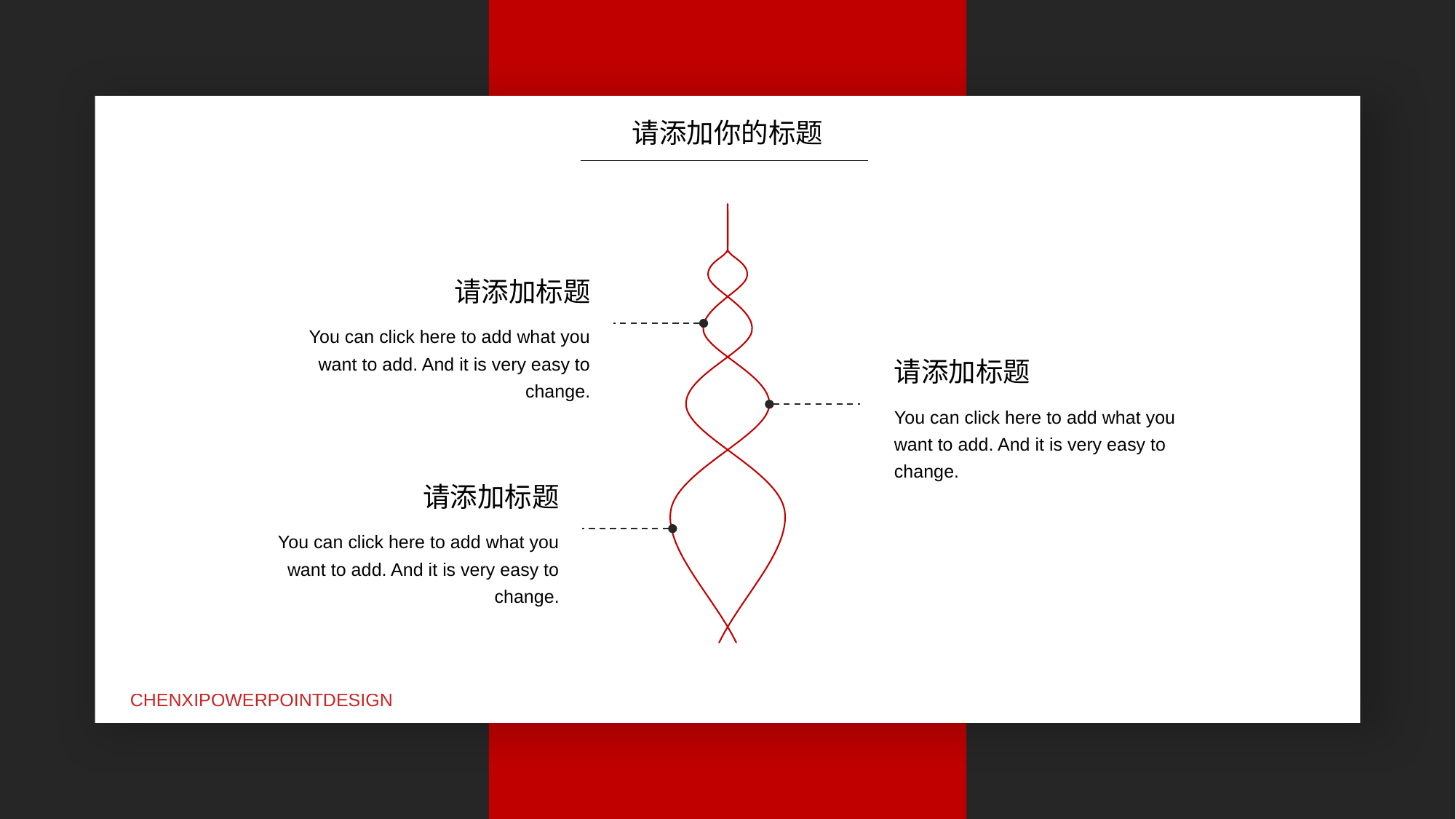

请添加你的标题
请添加标题
You can click here to add what you want to add. And it is very easy to change.
请添加标题
You can click here to add what you want to add. And it is very easy to change.

请添加标题
You can click here to add what you want to add. And it is very easy to change.
CHENXIPOWERPOINTDESIGN